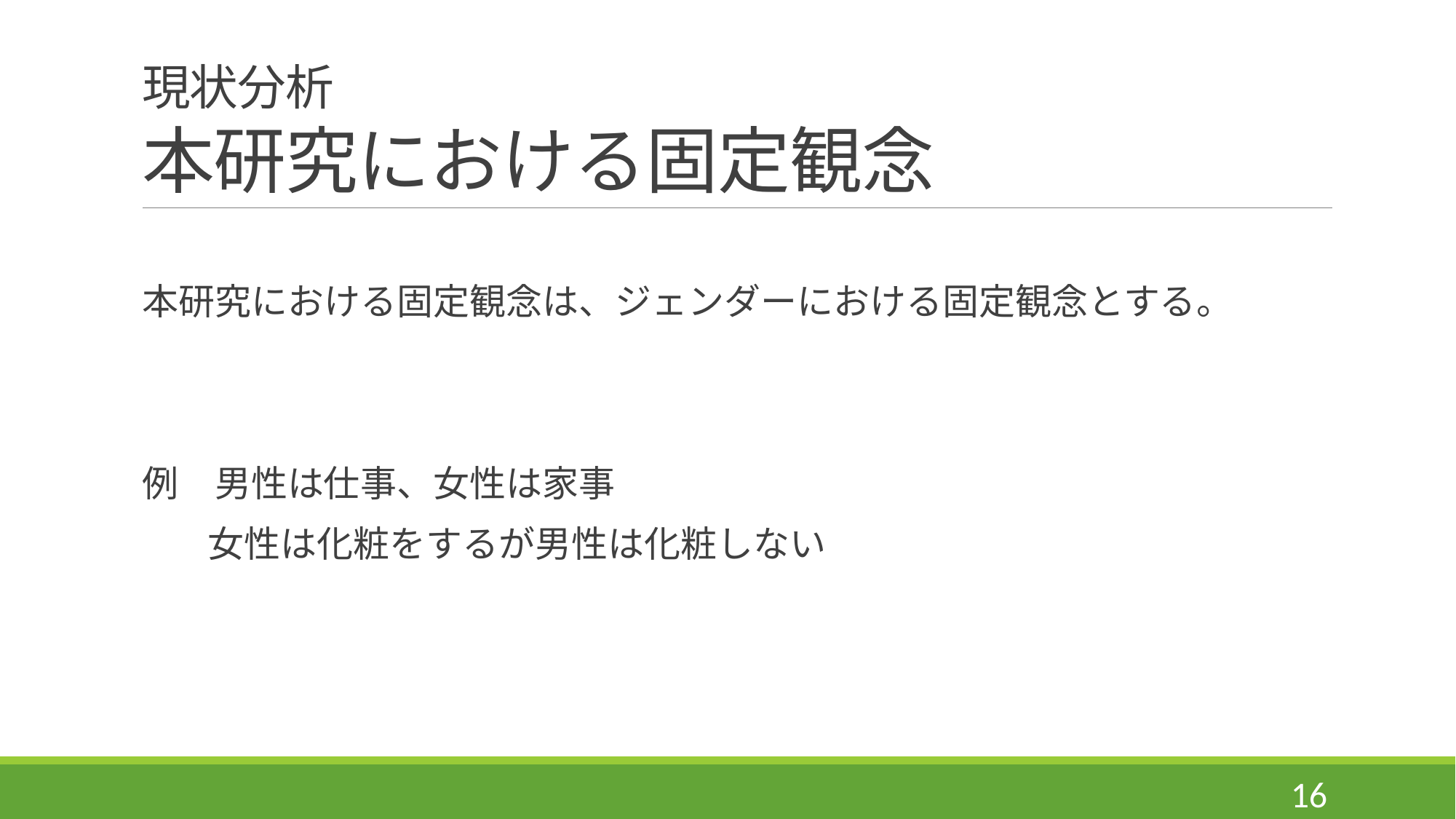

# 現状分析 本研究における固定観念

本研究における固定観念は、ジェンダーにおける固定観念とする。

例　男性は仕事、女性は家事
       女性は化粧をするが男性は化粧しない
16